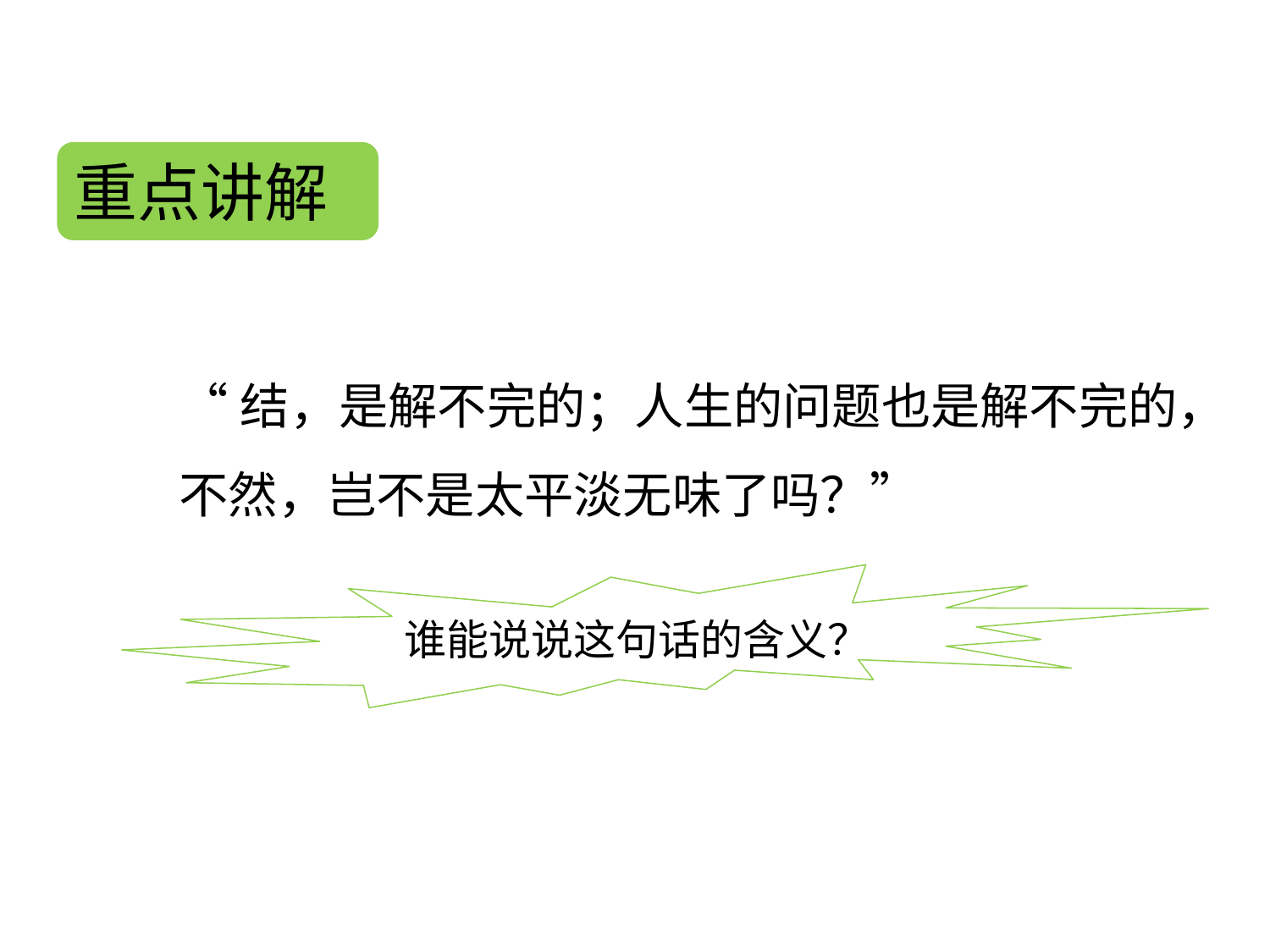

重点讲解
“结，是解不完的；人生的问题也是解不完的，不然，岂不是太平淡无味了吗？”
谁能说说这句话的含义？